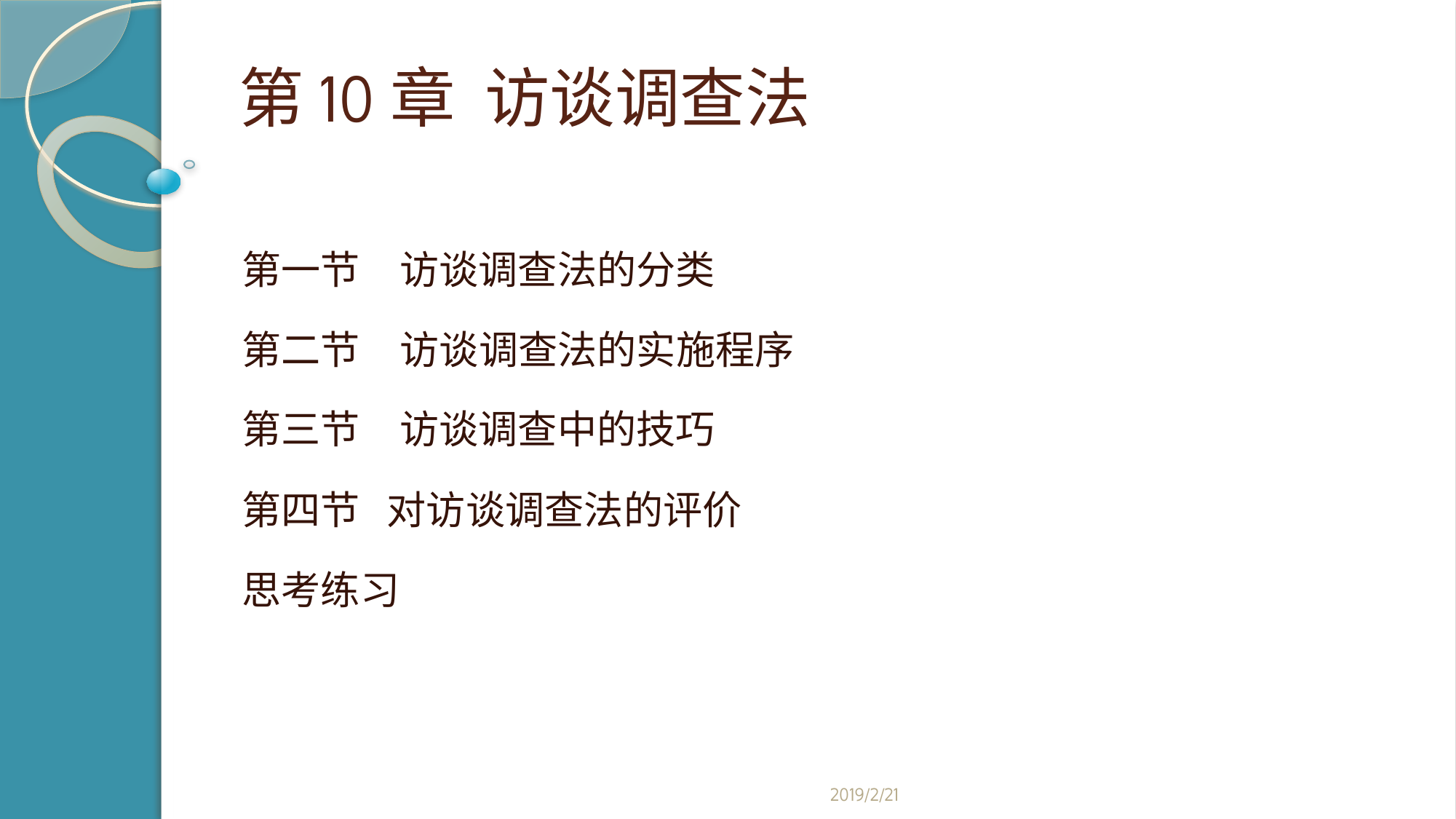

# 第10章  访谈调查法
第一节　访谈调查法的分类
第二节　访谈调查法的实施程序
第三节　访谈调查中的技巧
第四节   对访谈调查法的评价
思考练习
2019/2/21